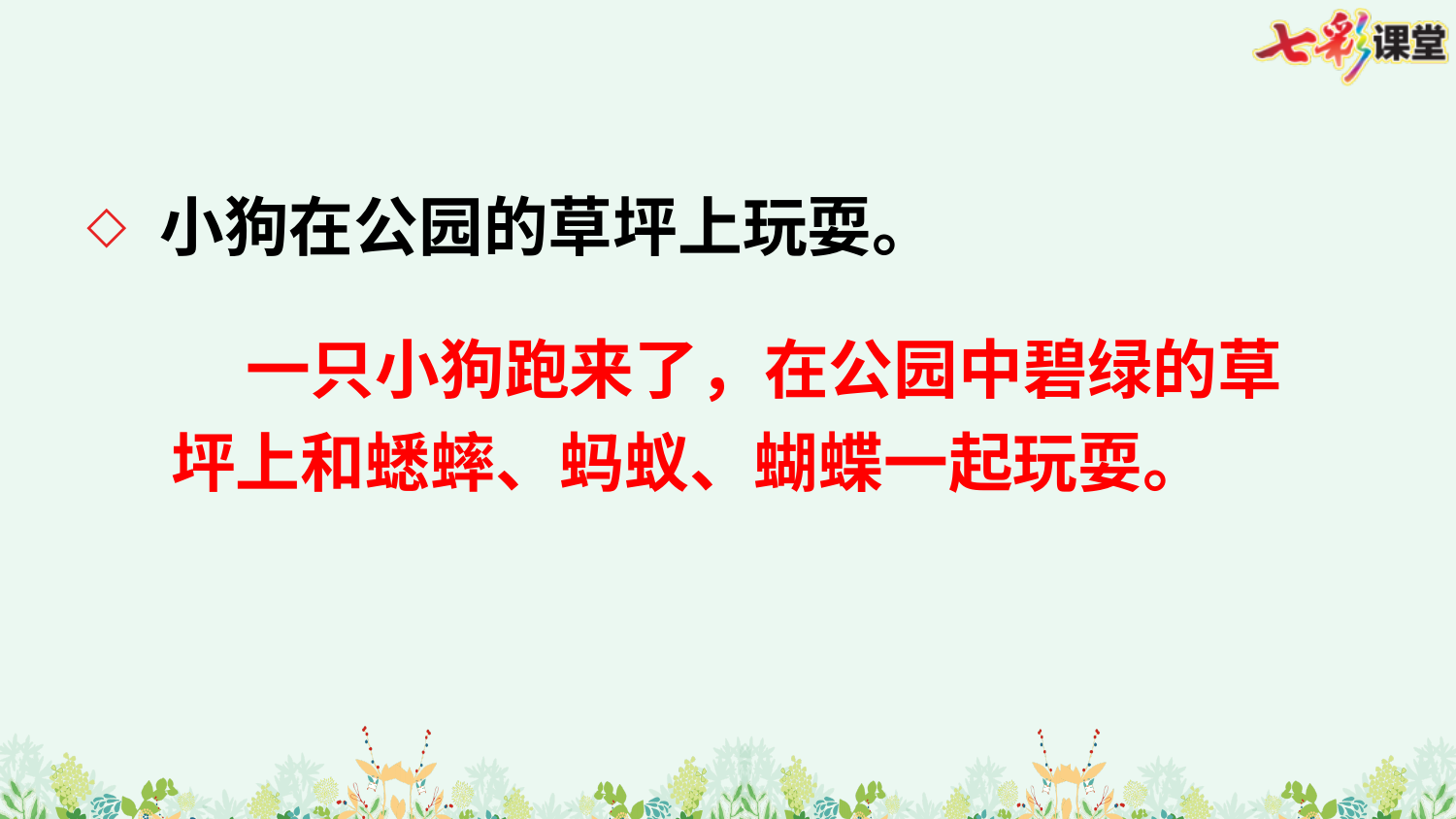

小狗在公园的草坪上玩耍。
    一只小狗跑来了，在公园中碧绿的草坪上和蟋蟀、蚂蚁、蝴蝶一起玩耍。